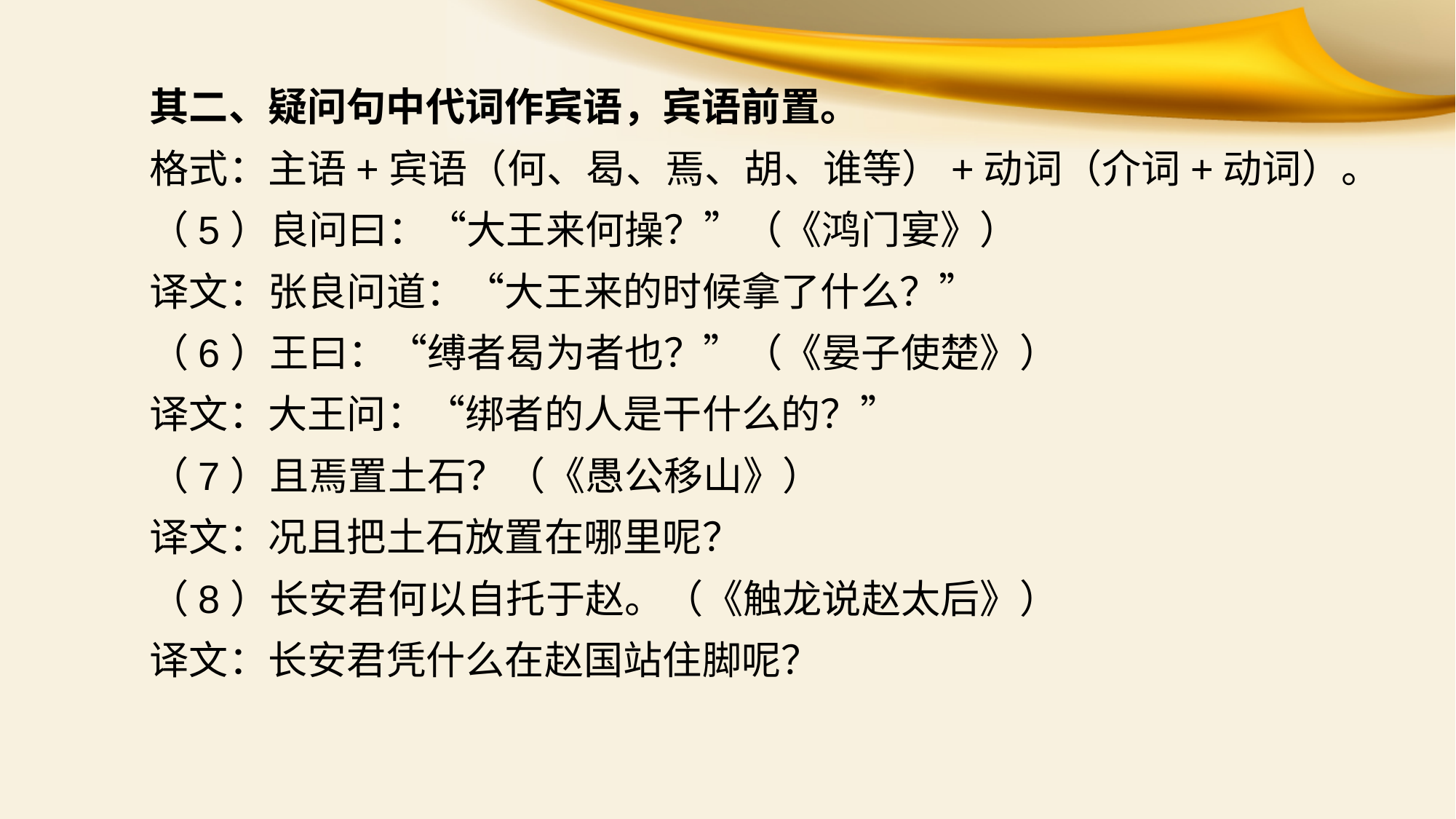

其二、疑问句中代词作宾语，宾语前置。
格式：主语+宾语（何、曷、焉、胡、谁等）+动词（介词+动词）。
（5）良问曰：“大王来何操？”（《鸿门宴》）
译文：张良问道：“大王来的时候拿了什么？”
（6）王曰：“缚者曷为者也？”（《晏子使楚》）
译文：大王问：“绑者的人是干什么的？”
（7）且焉置土石？（《愚公移山》）
译文：况且把土石放置在哪里呢？
（8）长安君何以自托于赵。（《触龙说赵太后》）
译文：长安君凭什么在赵国站住脚呢？